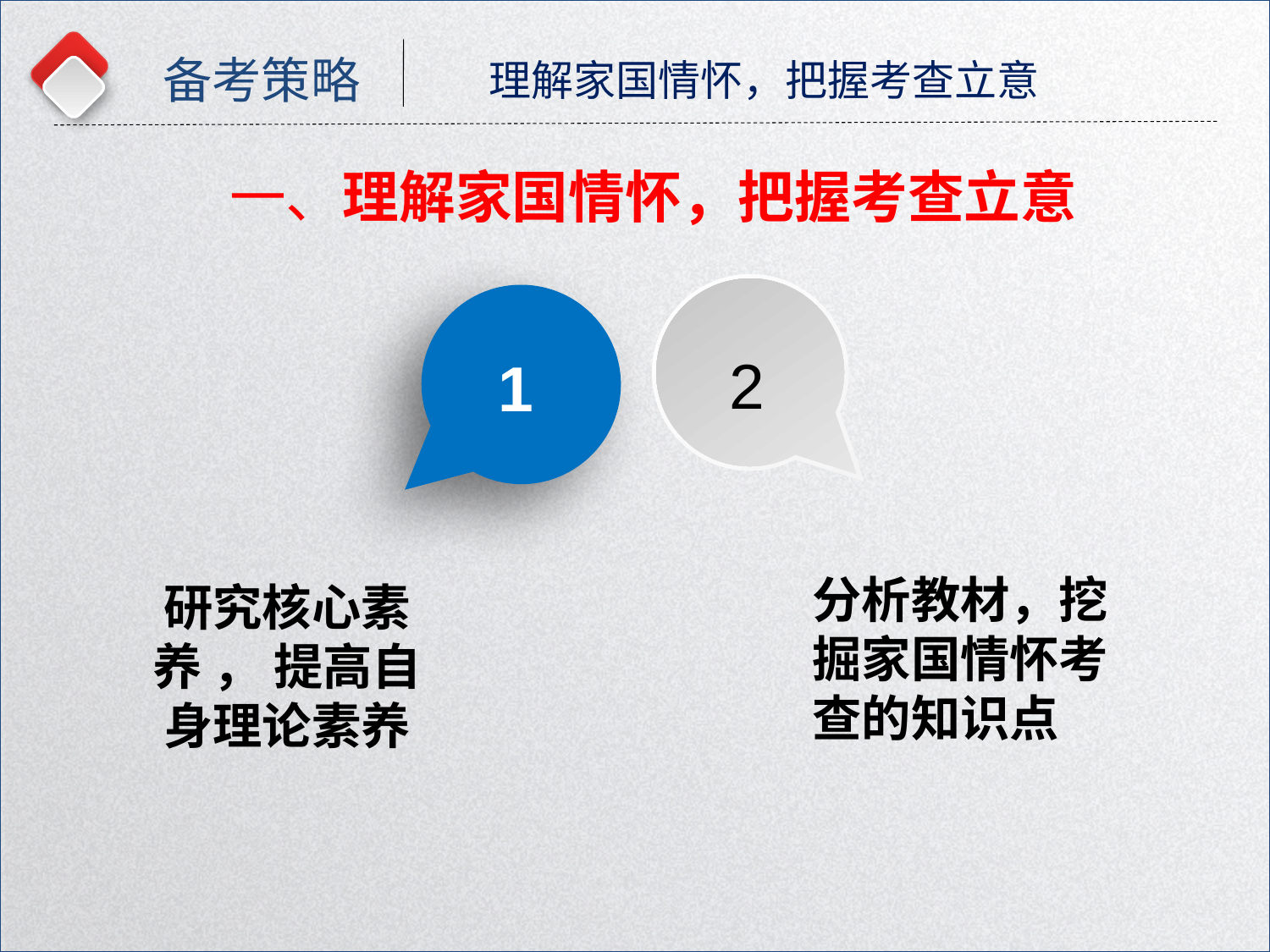

备考策略
理解家国情怀，把握考查立意

一、理解家国情怀，把握考查立意

2
1
分析教材，挖掘家国情怀考查的知识点
研究核心素养 ， 提高自身理论素养